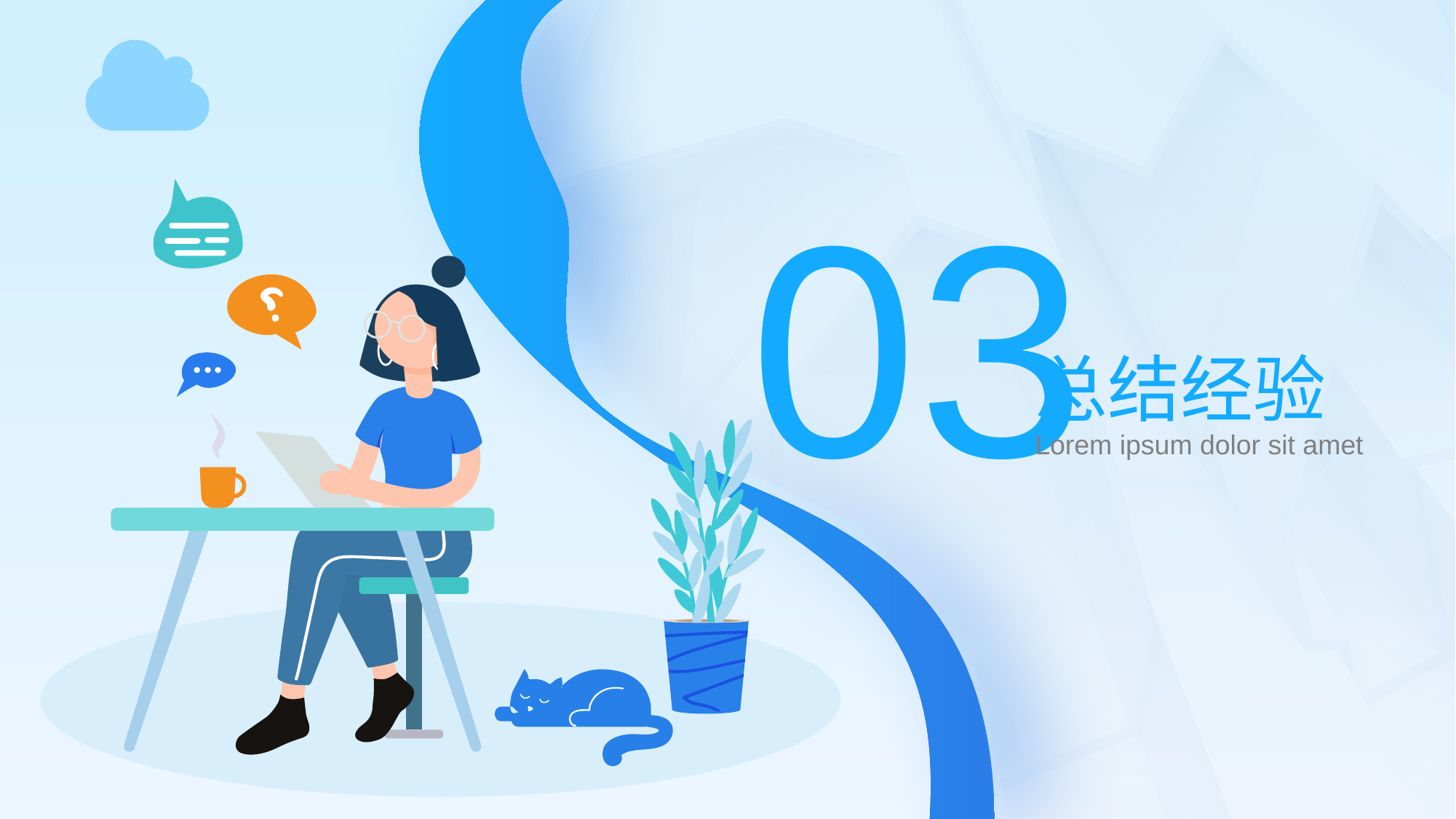

03
总结经验
Lorem ipsum dolor sit amet